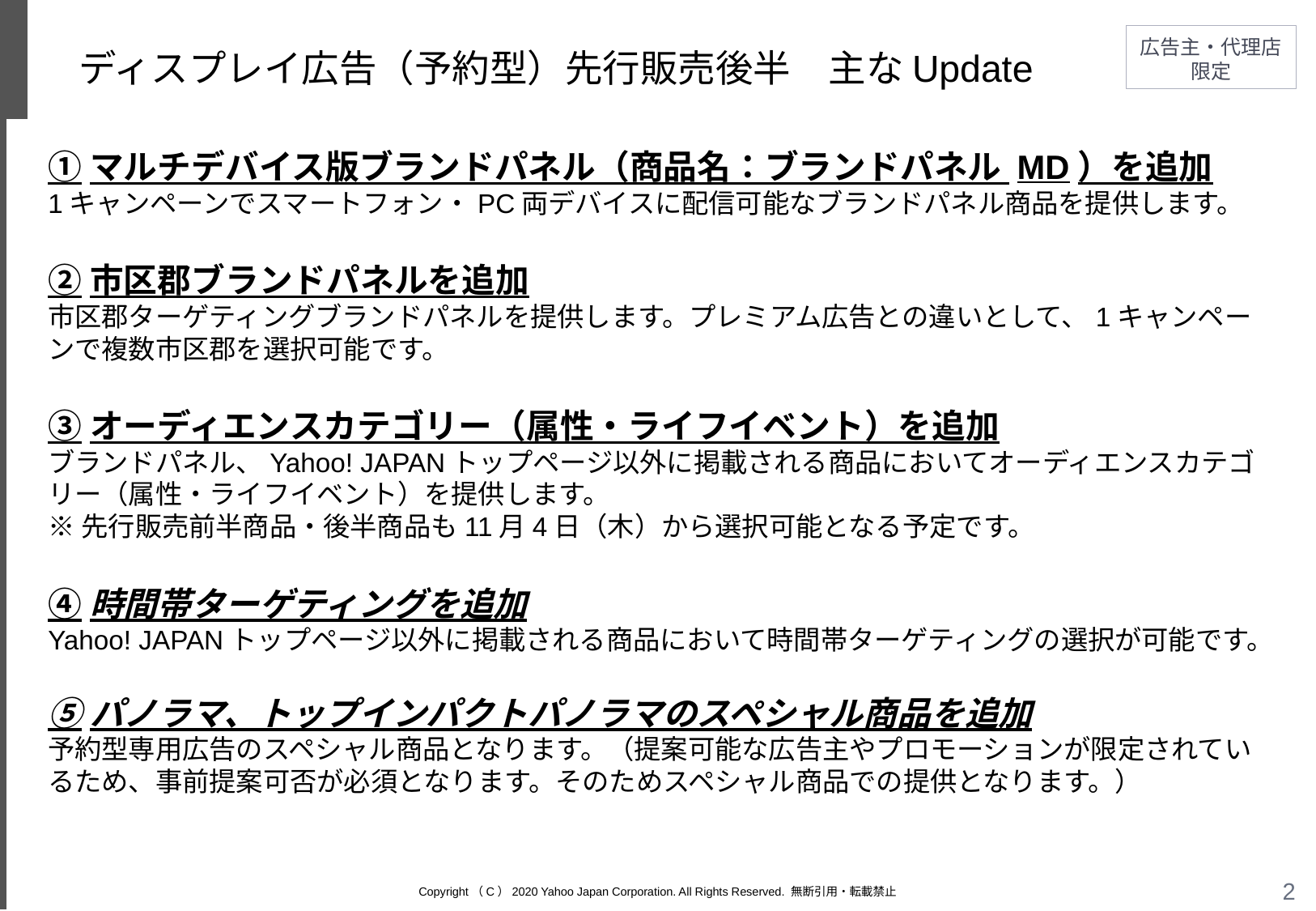

# ディスプレイ広告（予約型）先行販売後半　主なUpdate
①マルチデバイス版ブランドパネル（商品名：ブランドパネル MD）を追加
1キャンペーンでスマートフォン・PC両デバイスに配信可能なブランドパネル商品を提供します。

②市区郡ブランドパネルを追加
市区郡ターゲティングブランドパネルを提供します。プレミアム広告との違いとして、1キャンペーンで複数市区郡を選択可能です。

③オーディエンスカテゴリー（属性・ライフイベント）を追加
ブランドパネル、Yahoo! JAPANトップページ以外に掲載される商品においてオーディエンスカテゴリー（属性・ライフイベント）を提供します。
※先行販売前半商品・後半商品も11月4日（木）から選択可能となる予定です。

④時間帯ターゲティングを追加
Yahoo! JAPANトップページ以外に掲載される商品において時間帯ターゲティングの選択が可能です。

⑤パノラマ、トップインパクトパノラマのスペシャル商品を追加
予約型専用広告のスペシャル商品となります。（提案可能な広告主やプロモーションが限定されているため、事前提案可否が必須となります。そのためスペシャル商品での提供となります。）
Copyright（C）2020 Yahoo Japan Corporation. All Rights Reserved. 無断引用・転載禁止